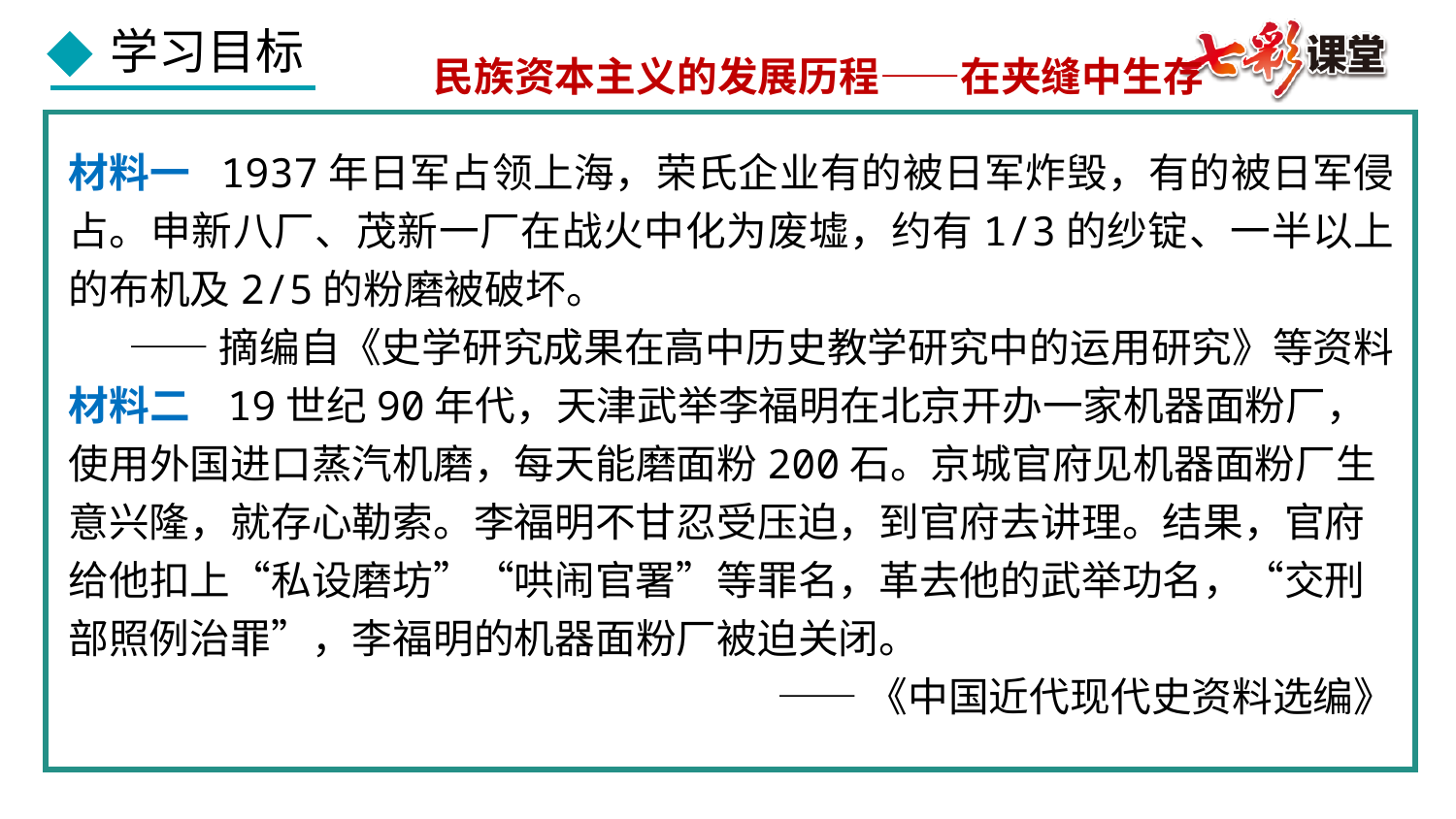

民族资本主义的发展历程——在夹缝中生存
材料一  1937年日军占领上海，荣氏企业有的被日军炸毁，有的被日军侵占。申新八厂、茂新一厂在战火中化为废墟，约有1/3的纱锭、一半以上的布机及2/5的粉磨被破坏。
——摘编自《史学研究成果在高中历史教学研究中的运用研究》等资料
材料二   19世纪90年代，天津武举李福明在北京开办一家机器面粉厂，使用外国进口蒸汽机磨，每天能磨面粉200石。京城官府见机器面粉厂生意兴隆，就存心勒索。李福明不甘忍受压迫，到官府去讲理。结果，官府给他扣上“私设磨坊”“哄闹官署”等罪名，革去他的武举功名，“交刑部照例治罪”，李福明的机器面粉厂被迫关闭。
——《中国近代现代史资料选编》